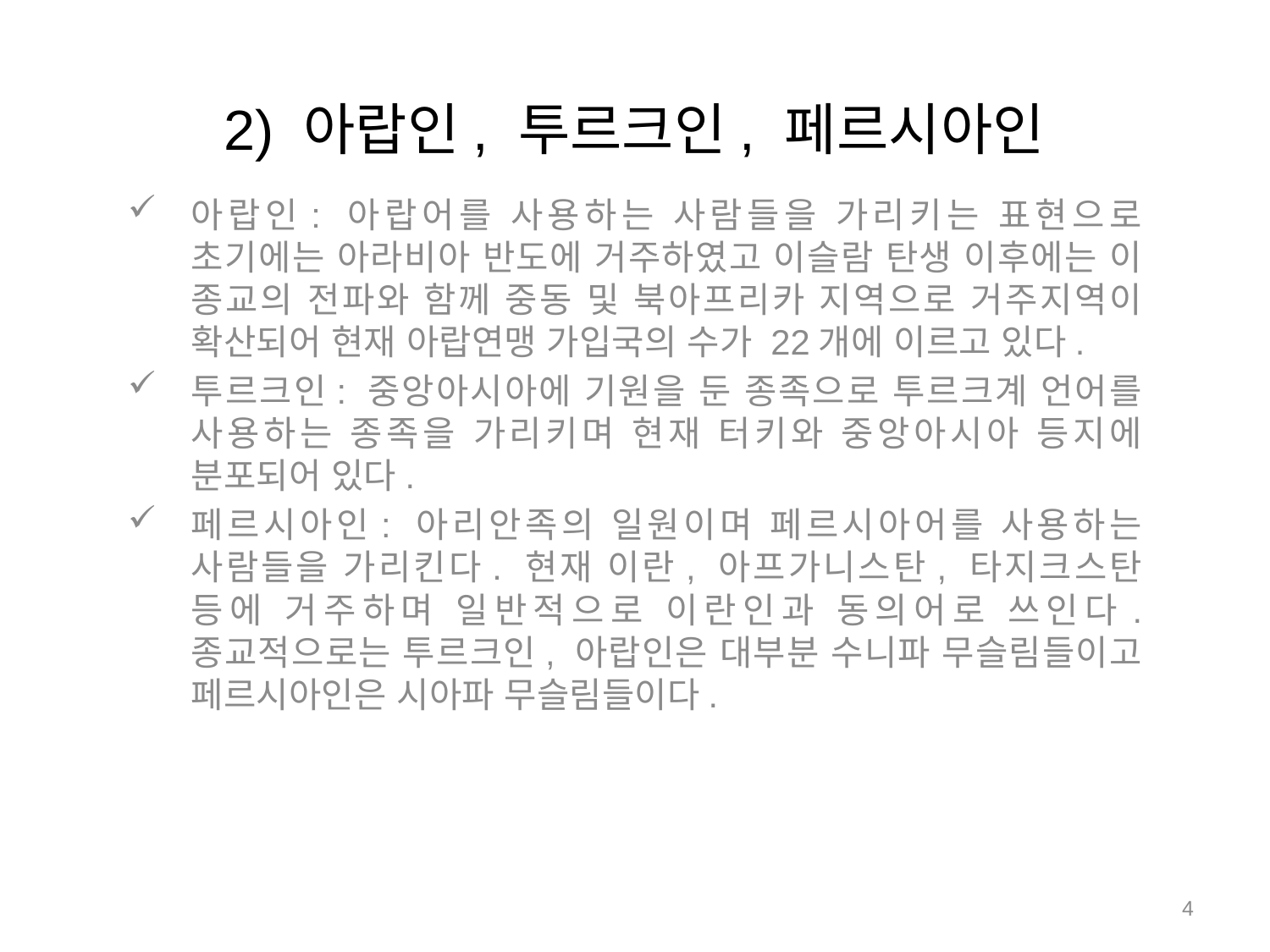

# 2) 아랍인, 투르크인, 페르시아인
아랍인: 아랍어를 사용하는 사람들을 가리키는 표현으로 초기에는 아라비아 반도에 거주하였고 이슬람 탄생 이후에는 이 종교의 전파와 함께 중동 및 북아프리카 지역으로 거주지역이 확산되어 현재 아랍연맹 가입국의 수가 22개에 이르고 있다.
투르크인: 중앙아시아에 기원을 둔 종족으로 투르크계 언어를 사용하는 종족을 가리키며 현재 터키와 중앙아시아 등지에 분포되어 있다.
페르시아인: 아리안족의 일원이며 페르시아어를 사용하는 사람들을 가리킨다. 현재 이란, 아프가니스탄, 타지크스탄 등에 거주하며 일반적으로 이란인과 동의어로 쓰인다. 종교적으로는 투르크인, 아랍인은 대부분 수니파 무슬림들이고 페르시아인은 시아파 무슬림들이다.

4